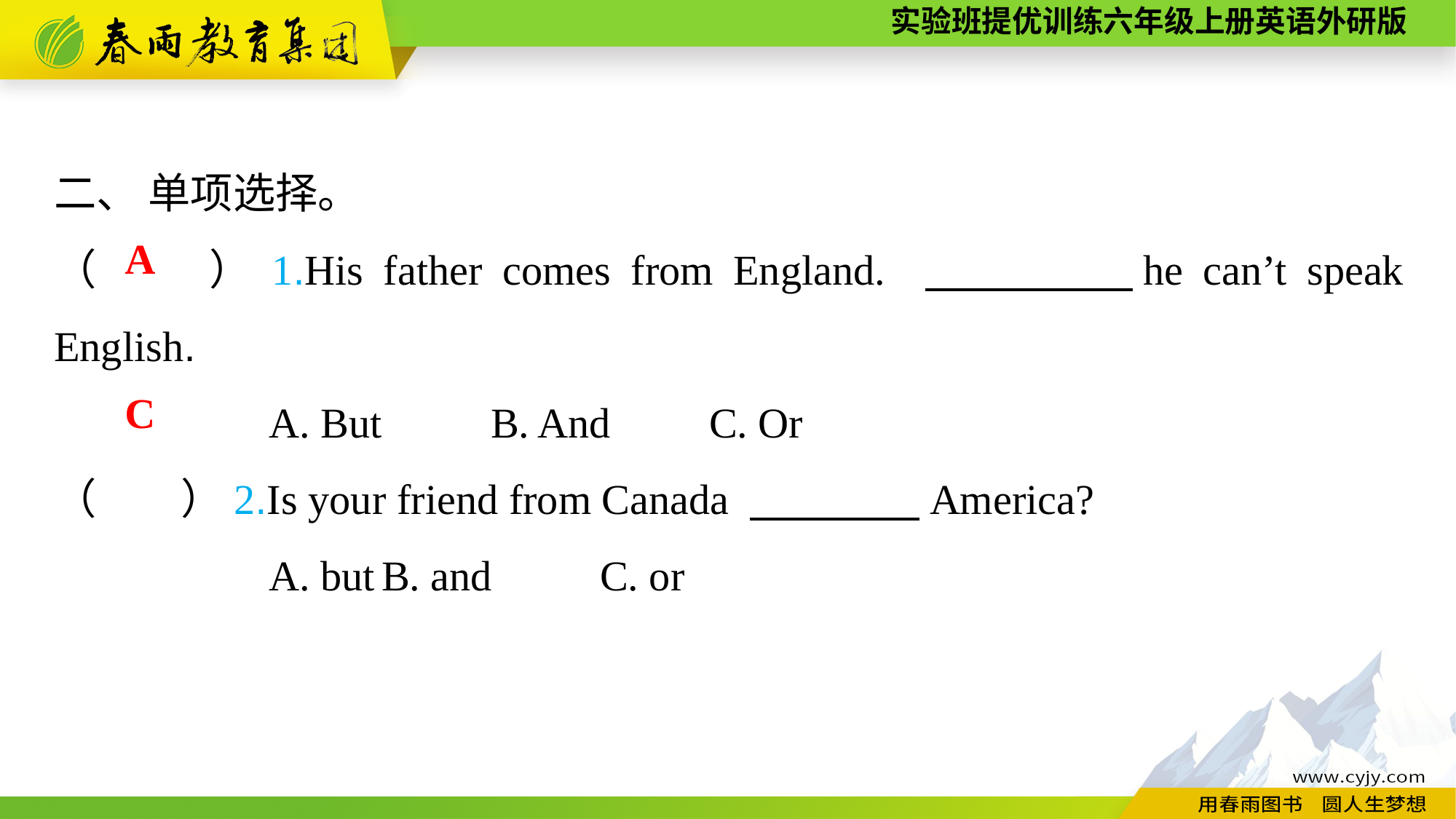

二、 单项选择。
（　　）1.His father comes from England. 　　　　he can’t speak English.
A. But	B. And	C. Or
（　　）2.Is your friend from Canada 　　　　America?
A. but	B. and	C. or
A
C